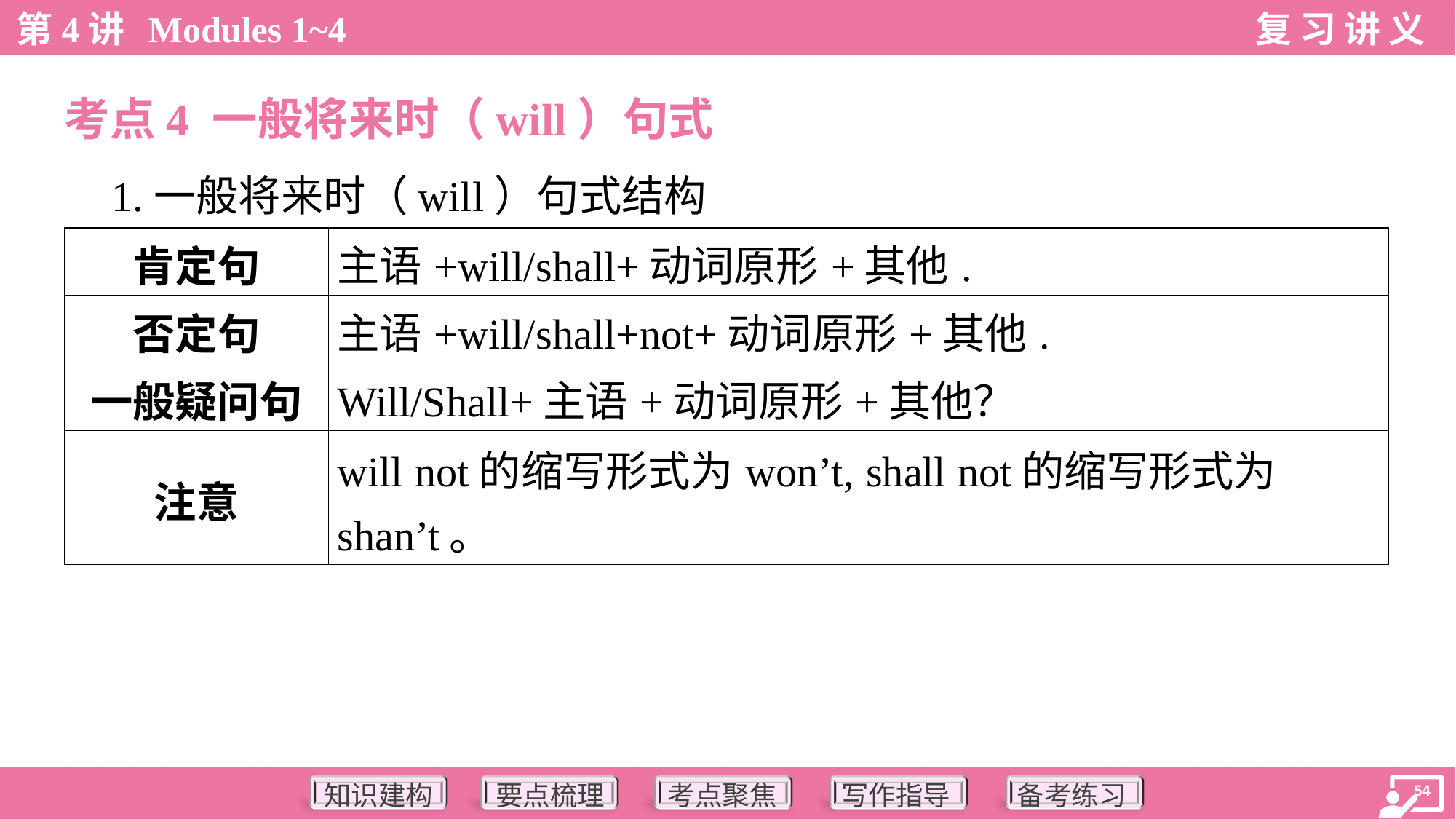

考点4 一般将来时（will）句式
    1.一般将来时（will）句式结构
| 肯定句 | 主语+will/shall+动词原形+其他. |
| --- | --- |
| 否定句 | 主语+will/shall+not+动词原形+其他. |
| 一般疑问句 | Will/Shall+主语+动词原形+其他？ |
| 注意 | will not的缩写形式为won’t, shall not的缩写形式为 shan’t。 |